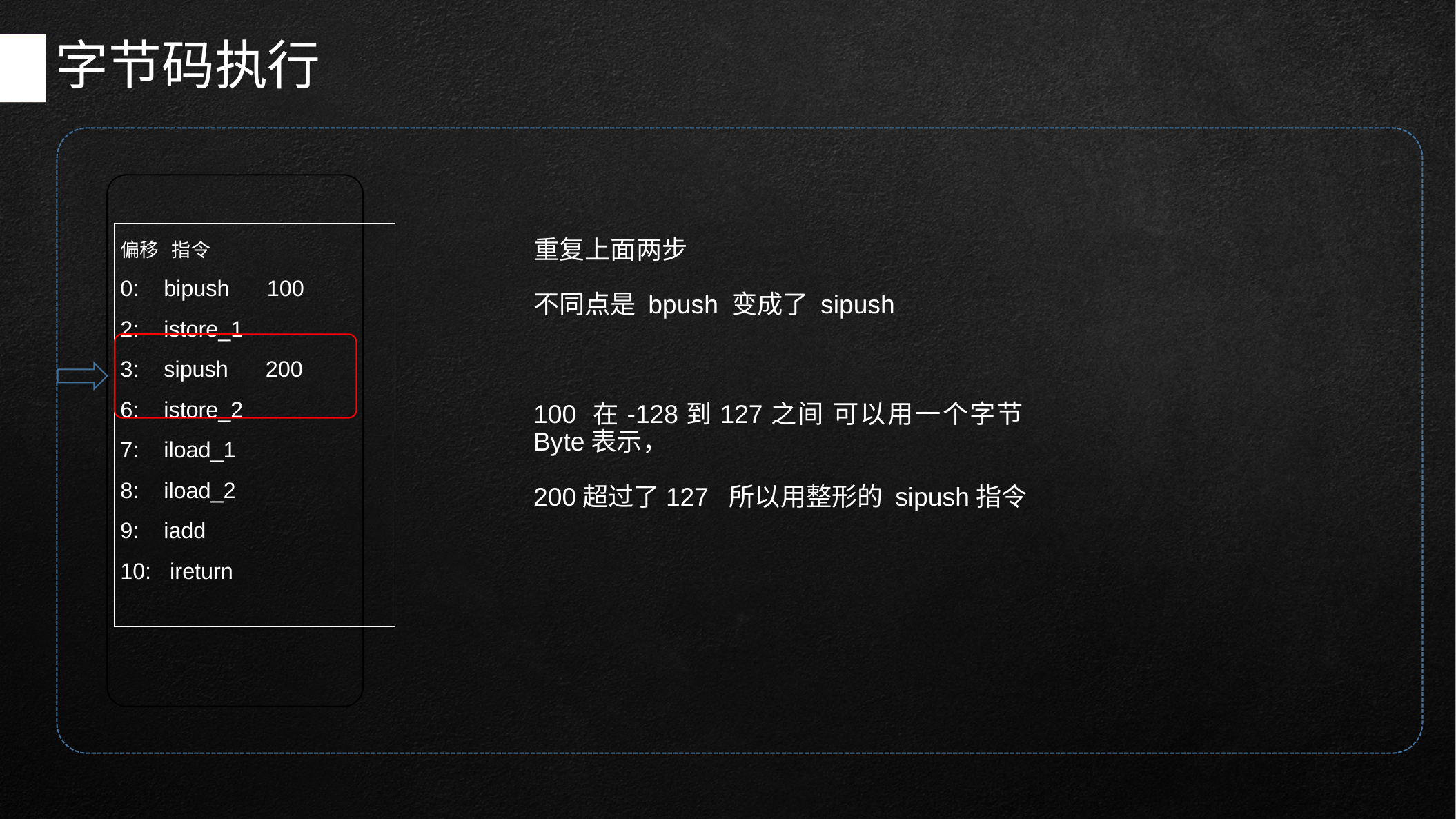

# 字节码执行

偏移   指令
0:    bipush      100
2:    istore_1
3:    sipush      200
6:    istore_2
7:    iload_1
8:    iload_2
9:    iadd
10:   ireturn
重复上面两步
不同点是 bpush 变成了 sipush

100 在-128到127之间 可以用一个字节Byte表示，
200超过了127  所以用整形的 sipush指令